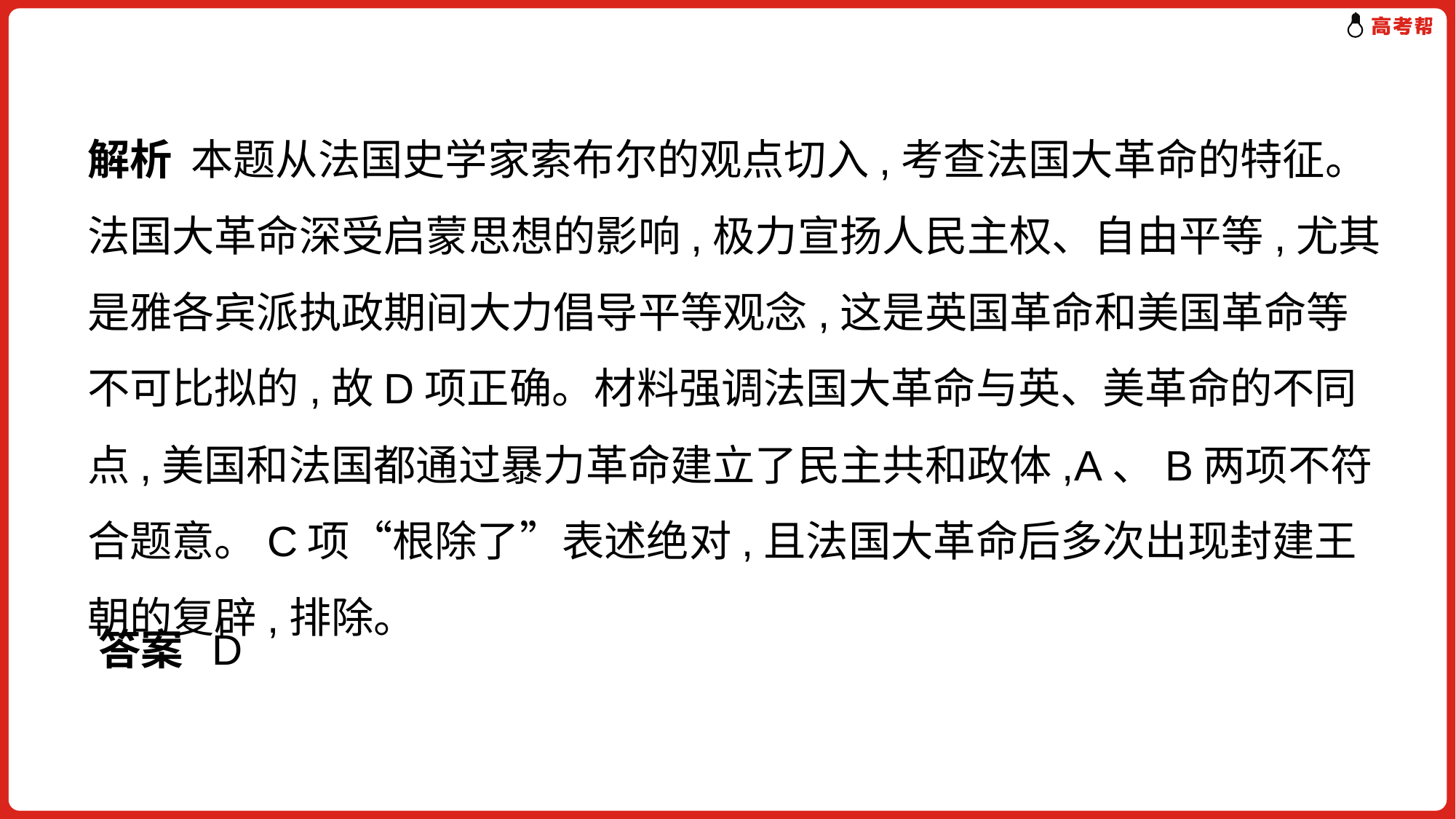

解析  本题从法国史学家索布尔的观点切入,考查法国大革命的特征。法国大革命深受启蒙思想的影响,极力宣扬人民主权、自由平等,尤其是雅各宾派执政期间大力倡导平等观念,这是英国革命和美国革命等不可比拟的,故D项正确。材料强调法国大革命与英、美革命的不同点,美国和法国都通过暴力革命建立了民主共和政体,A、B两项不符合题意。C项“根除了”表述绝对,且法国大革命后多次出现封建王朝的复辟,排除。
答案  D